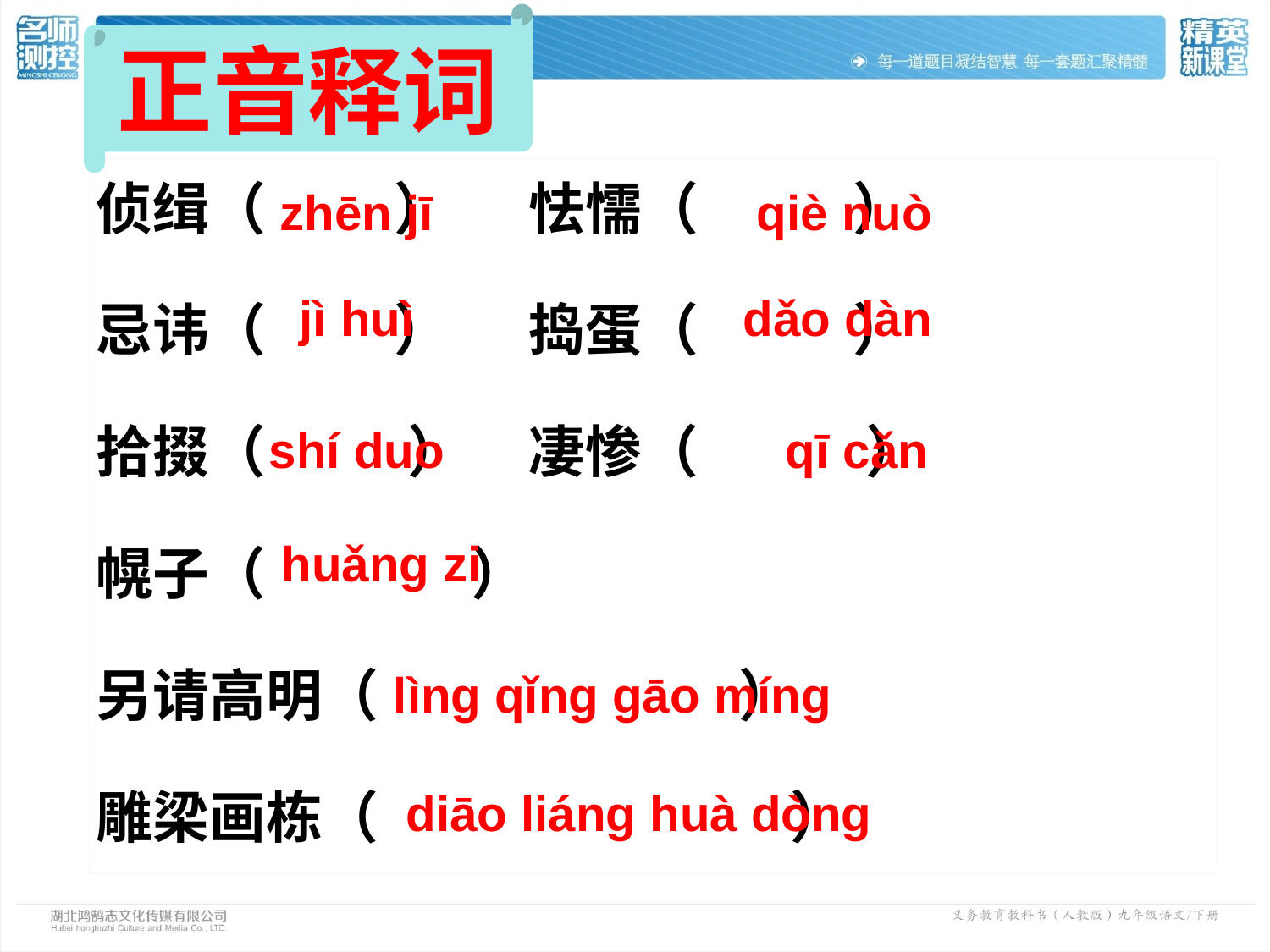

正音释词
侦缉（          ）      怯懦（            ）

忌讳（          ）      捣蛋（            ）

拾掇（           ）     凄惨（             ）

幌子（                ）

另请高明（                            ）

雕梁画栋（                                ）
zhēn jī
qiè nuò

jì huì
dǎo dàn
shí duo
qī cǎn
huǎng zi
lìng qǐng gāo míng
diāo liáng huà dòng